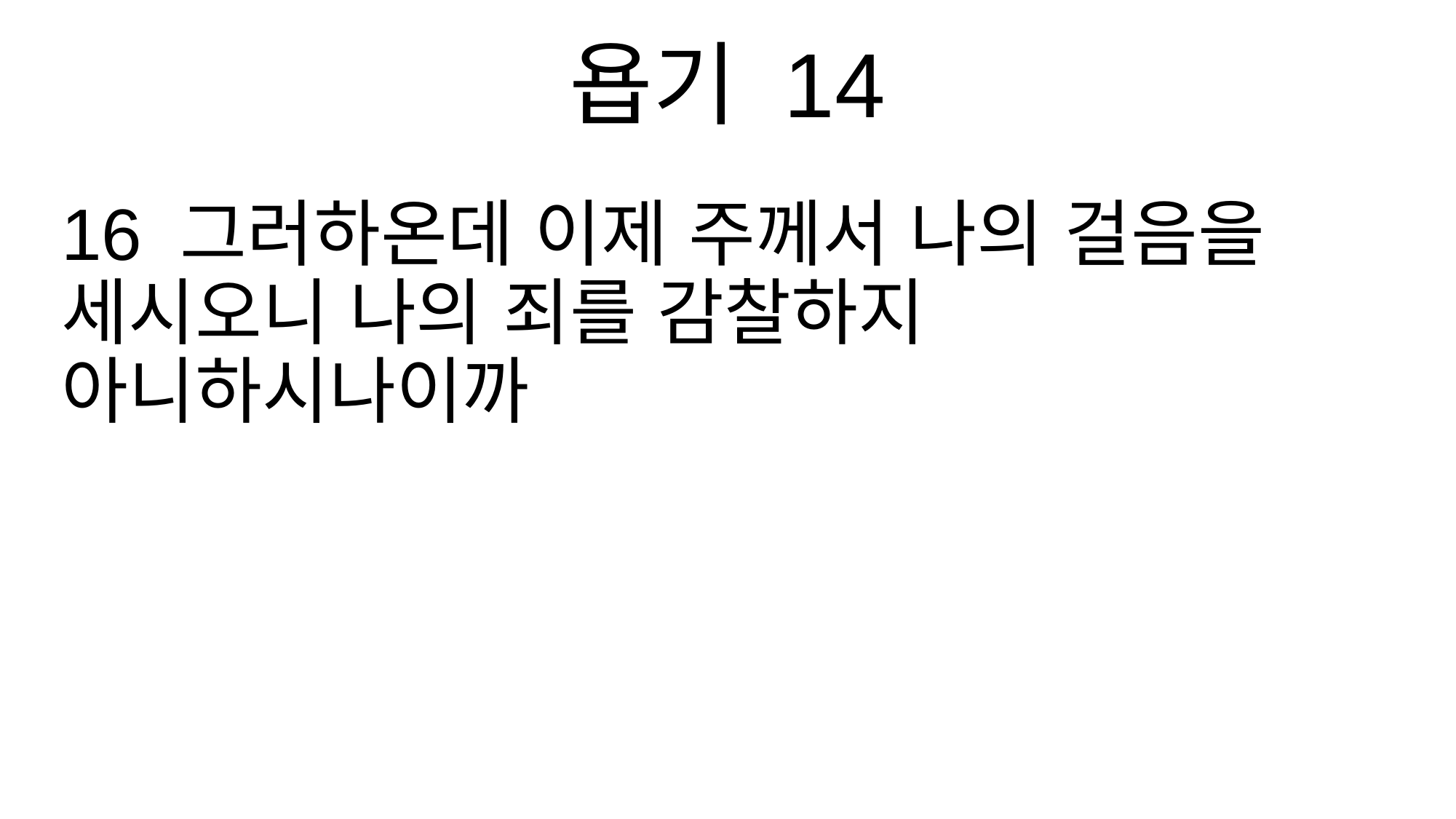

욥기 14
16 그러하온데 이제 주께서 나의 걸음을 세시오니 나의 죄를 감찰하지 아니하시나이까